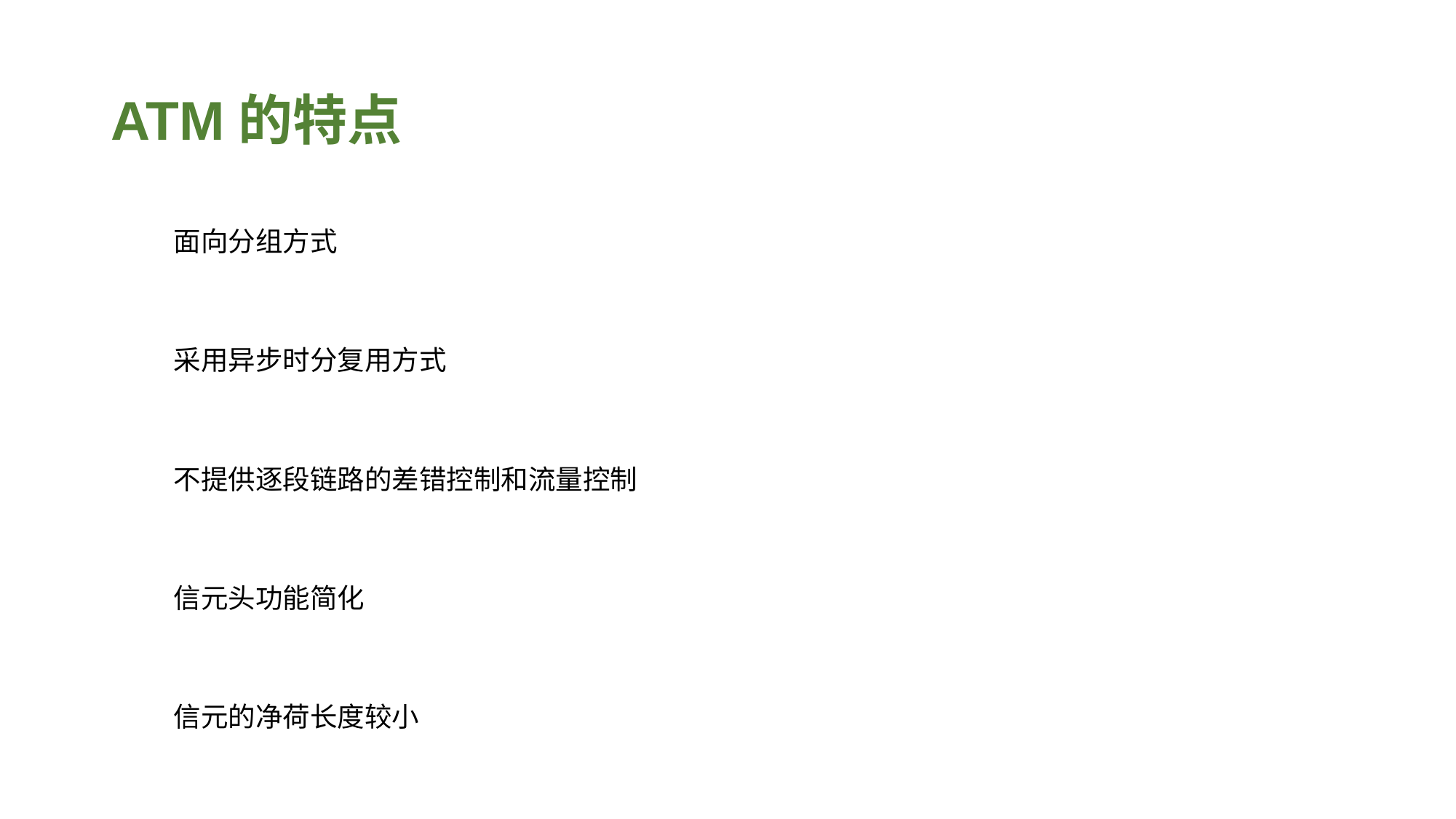

# ATM的特点
面向分组方式
采用异步时分复用方式
不提供逐段链路的差错控制和流量控制
信元头功能简化
信元的净荷长度较小